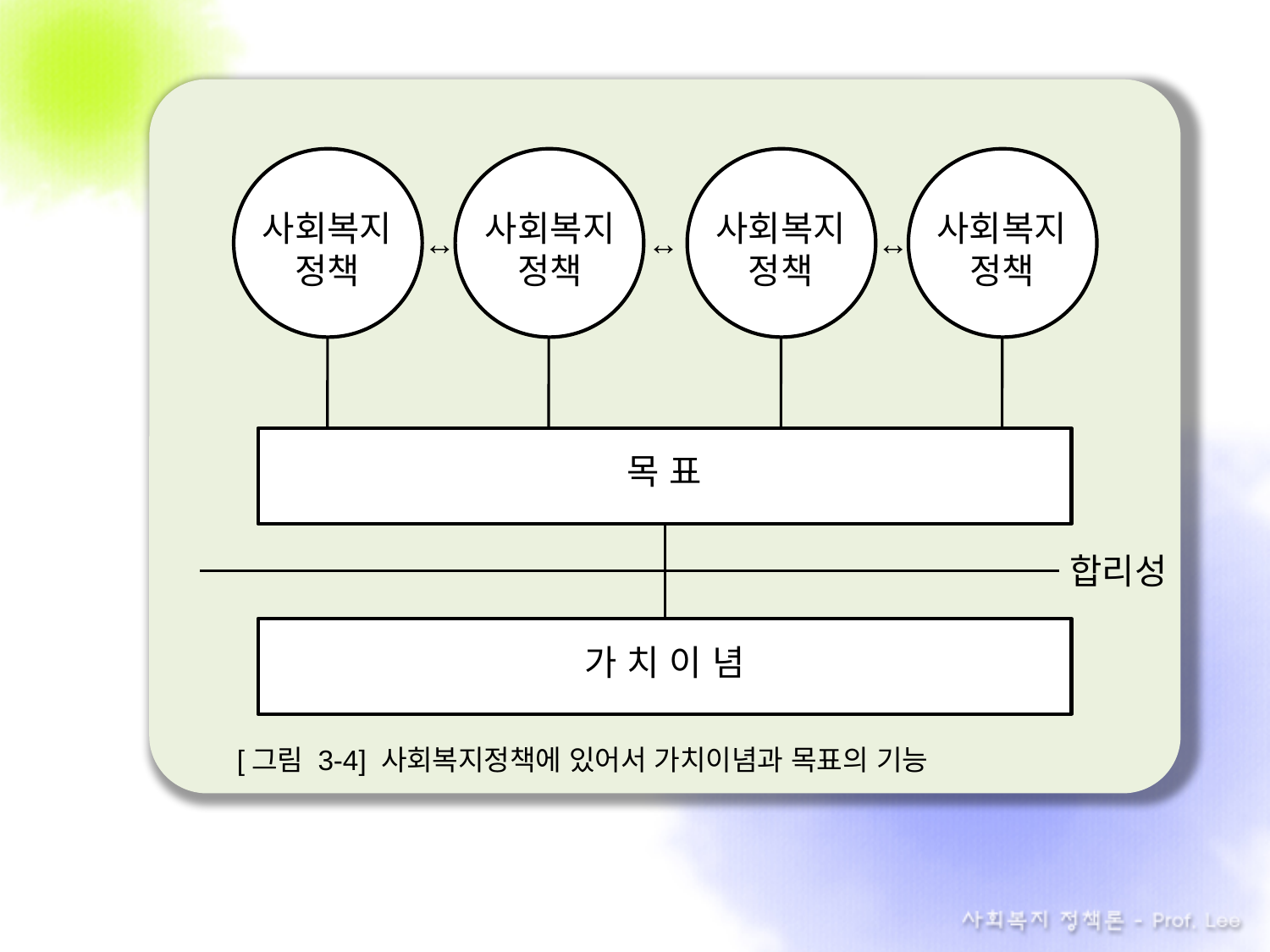

사회복지
정책
사회복지
정책
사회복지
정책
사회복지
정책

목 표
합리성

가 치 이 념
[그림 3-4] 사회복지정책에 있어서 가치이념과 목표의 기능
↔
↔
↔